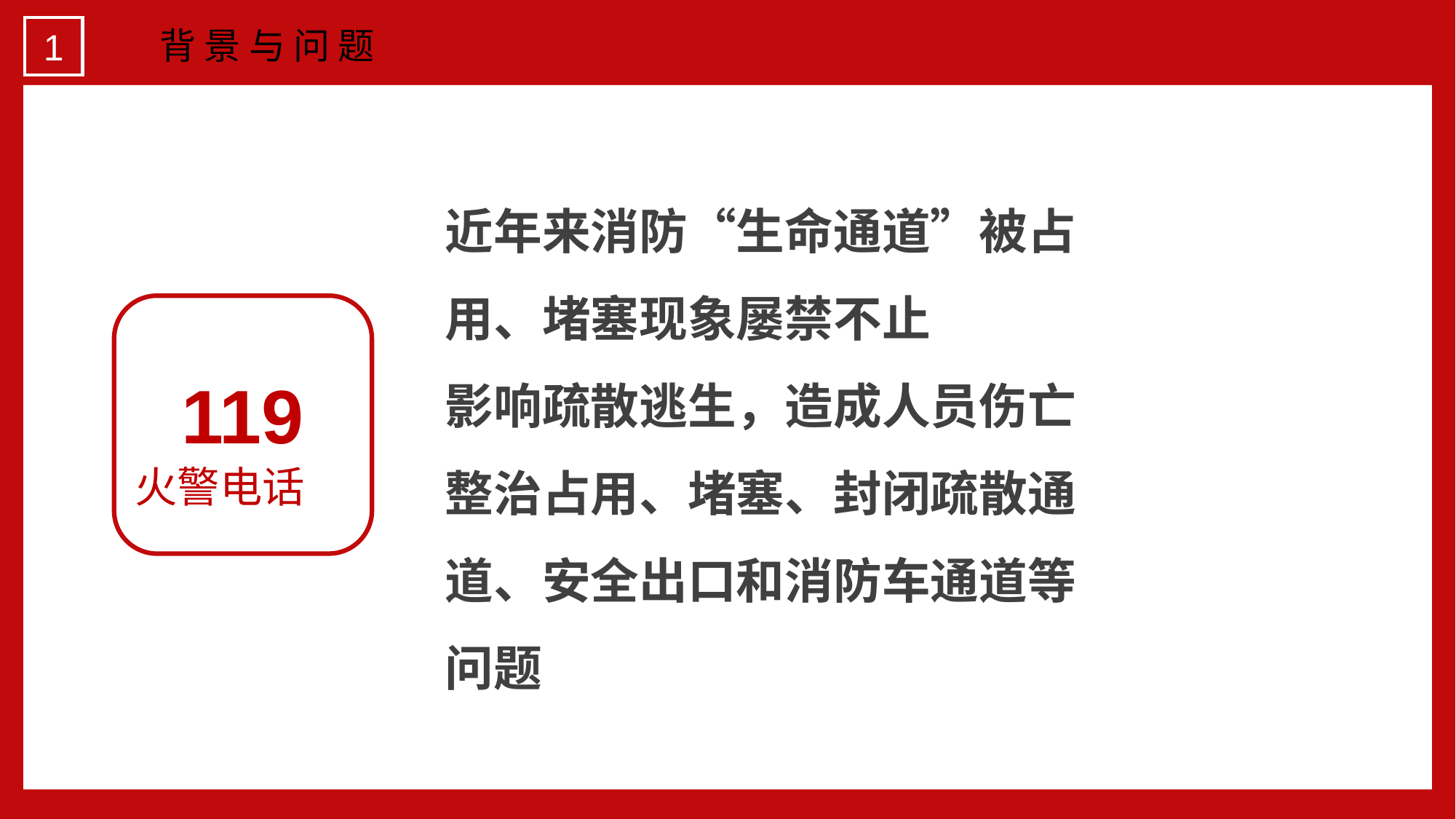

1
背 景 与 问 题
近年来消防“生命通道”被占用、堵塞现象屡禁不止
影响疏散逃生，造成人员伤亡
整治占用、堵塞、封闭疏散通道、安全出口和消防车通道等问题

119
火警电话